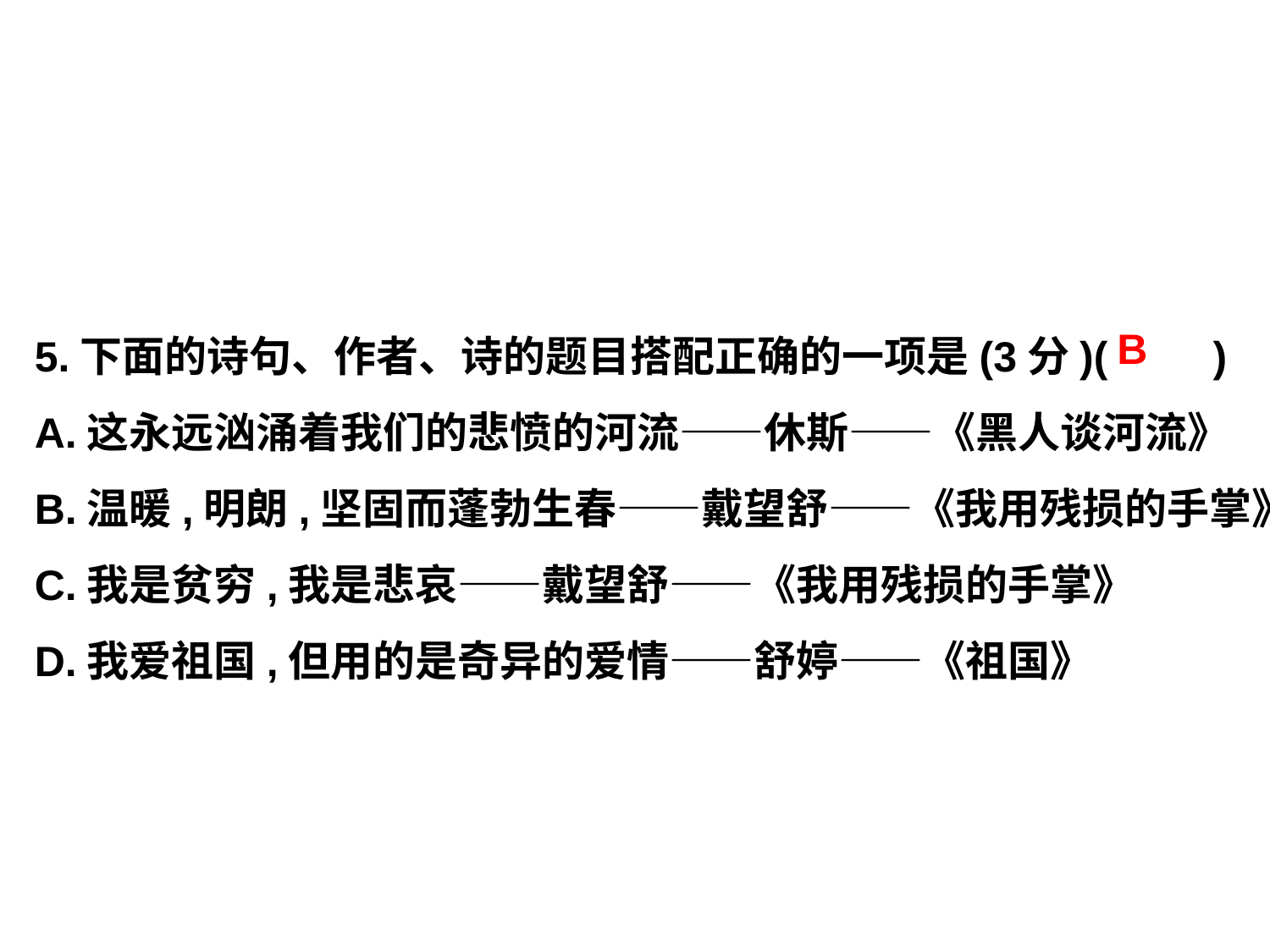

5.下面的诗句、作者、诗的题目搭配正确的一项是(3分)(　　)
A.这永远汹涌着我们的悲愤的河流——休斯——《黑人谈河流》
B.温暖,明朗,坚固而蓬勃生春——戴望舒——《我用残损的手掌》
C.我是贫穷,我是悲哀——戴望舒——《我用残损的手掌》
D.我爱祖国,但用的是奇异的爱情——舒婷——《祖国》
B